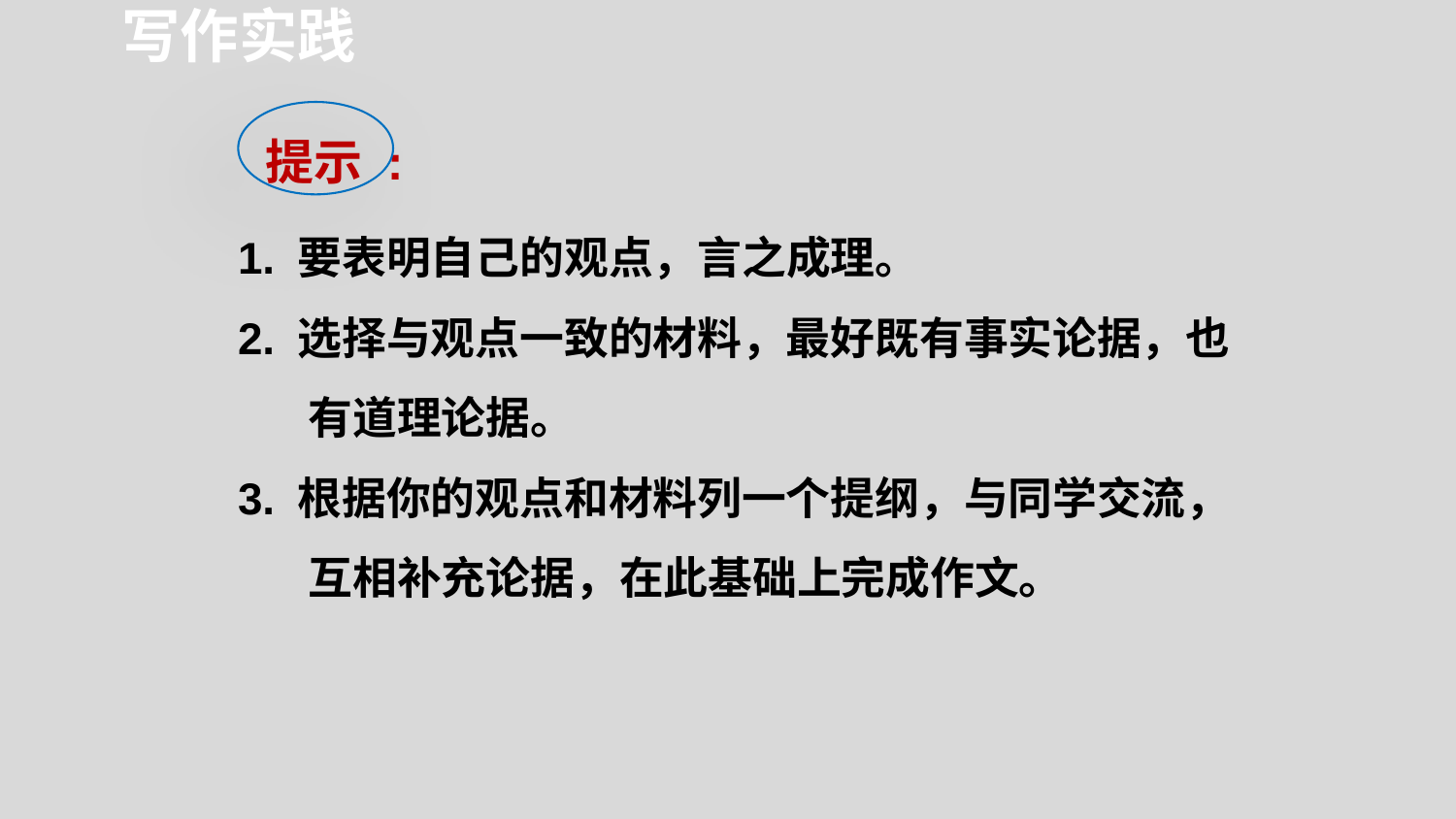

写作实践
提示 :

1. 要表明自己的观点，言之成理。
2. 选择与观点一致的材料，最好既有事实论据，也有道理论据。
3. 根据你的观点和材料列一个提纲，与同学交流，互相补充论据，在此基础上完成作文。